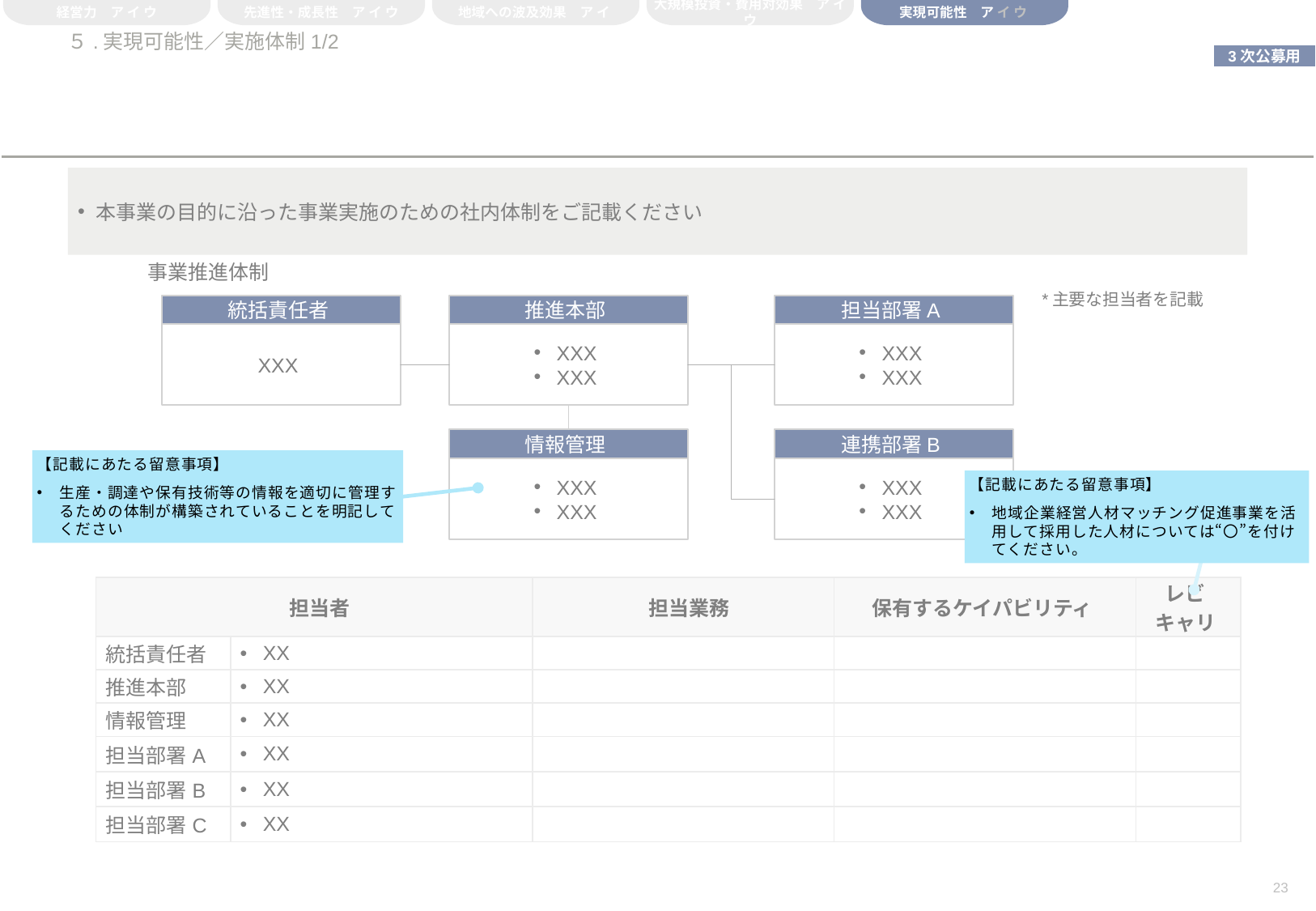

経営力　ア イ ウ
先進性・成長性　ア イ ウ
地域への波及効果　ア イ
大規模投資・費用対効果　ア イ ウ
実現可能性　ア イ ウ
# ５.実現可能性／実施体制1/2

本事業の目的に沿った事業実施のための社内体制をご記載ください
事業推進体制
*主要な担当者を記載
統括責任者
推進本部
担当部署A
XXX
XXX
XXX
XXX
XXX
情報管理
連携部署B
【記載にあたる留意事項】
生産・調達や保有技術等の情報を適切に管理するための体制が構築されていることを明記してください
XXX
XXX
XXX
XXX
【記載にあたる留意事項】
地域企業経営人材マッチング促進事業を活用して採用した人材については“〇”を付けてください。
| 担当者 | 担当者 | 担当業務 | 保有するケイパビリティ | レビキャリ |
| --- | --- | --- | --- | --- |
| 統括責任者 | XX |  |  |  |
| 推進本部 | XX |  |  |  |
| 情報管理 | XX |  |  |  |
| 担当部署A | XX |  |  |  |
| 担当部署B | XX |  |  |  |
| 担当部署C | XX |  |  |  |